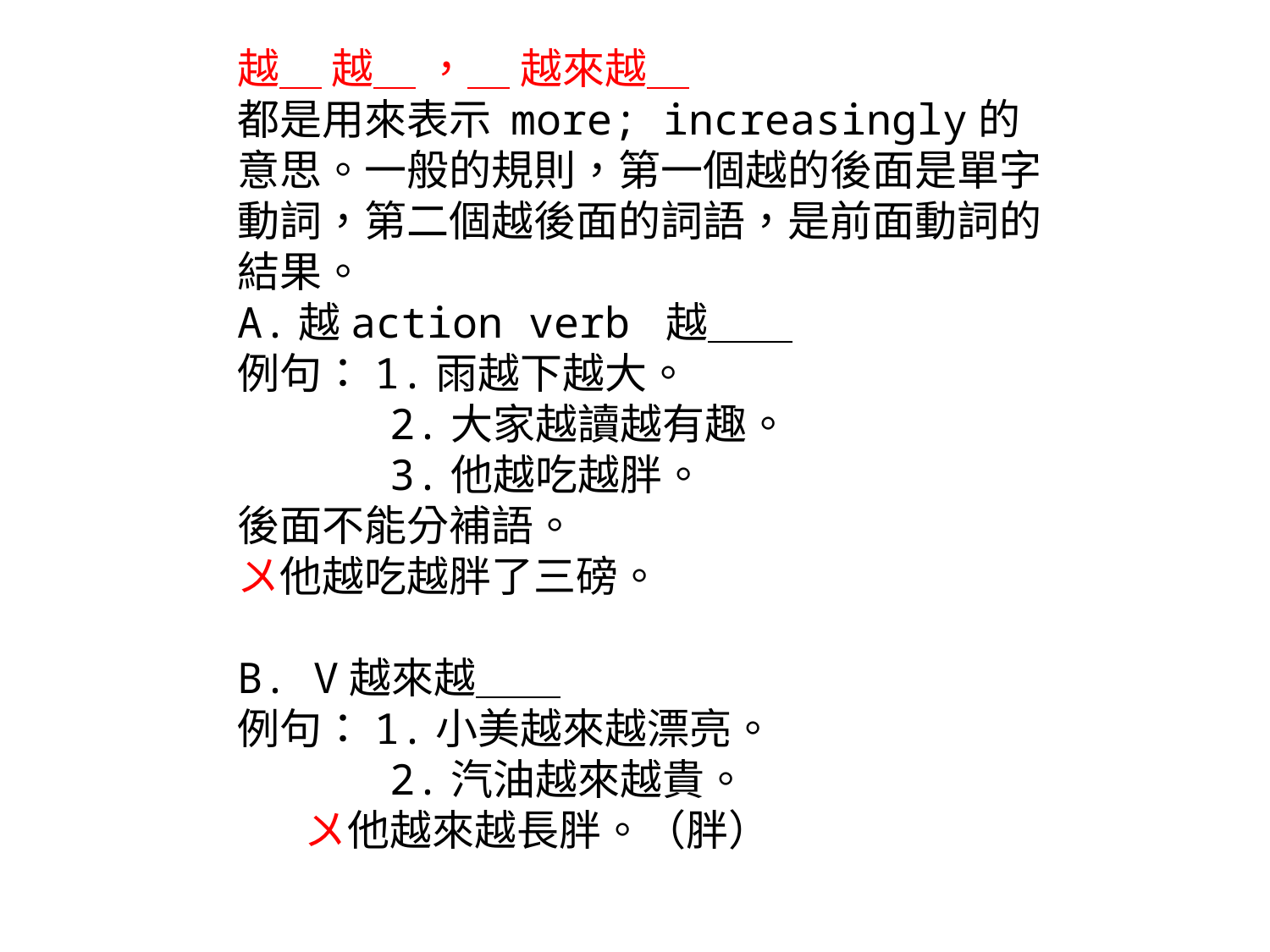

越＿ 越＿ ，＿ 越來越＿
都是用來表示 more; increasingly的
意思。一般的規則，第一個越的後面是單字動詞，第二個越後面的詞語，是前面動詞的結果。
A.越action verb 越＿＿
例句：1.雨越下越大。
      2.大家越讀越有趣。
      3.他越吃越胖。
後面不能分補語。
〤他越吃越胖了三磅。

B. V越來越＿＿
例句：1.小美越來越漂亮。
      2.汽油越來越貴。
      〤他越來越長胖。（胖）